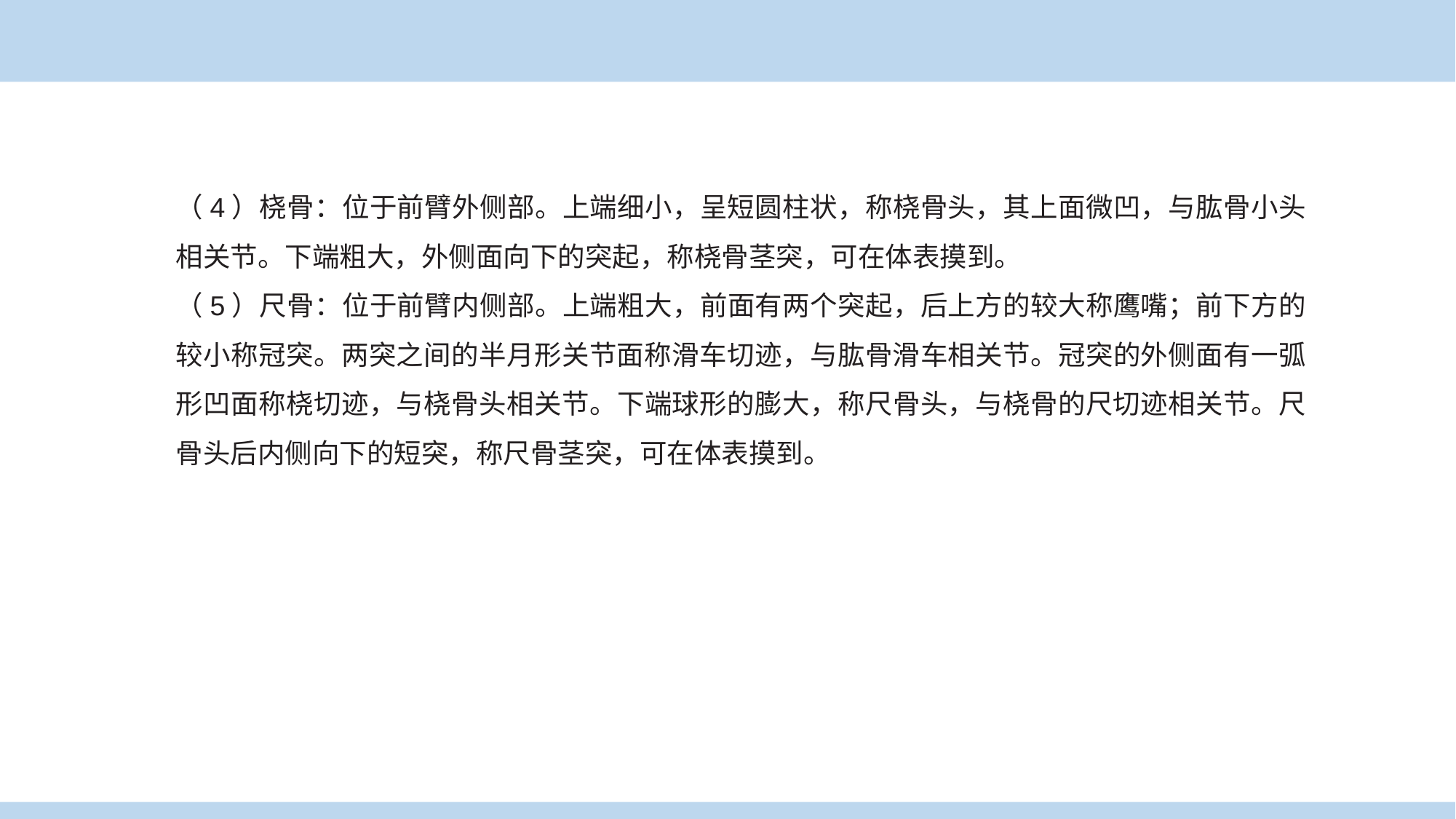

（4）桡骨：位于前臂外侧部。上端细小，呈短圆柱状，称桡骨头，其上面微凹，与肱骨小头相关节。下端粗大，外侧面向下的突起，称桡骨茎突，可在体表摸到。
（5）尺骨：位于前臂内侧部。上端粗大，前面有两个突起，后上方的较大称鹰嘴；前下方的较小称冠突。两突之间的半月形关节面称滑车切迹，与肱骨滑车相关节。冠突的外侧面有一弧形凹面称桡切迹，与桡骨头相关节。下端球形的膨大，称尺骨头，与桡骨的尺切迹相关节。尺骨头后内侧向下的短突，称尺骨茎突，可在体表摸到。